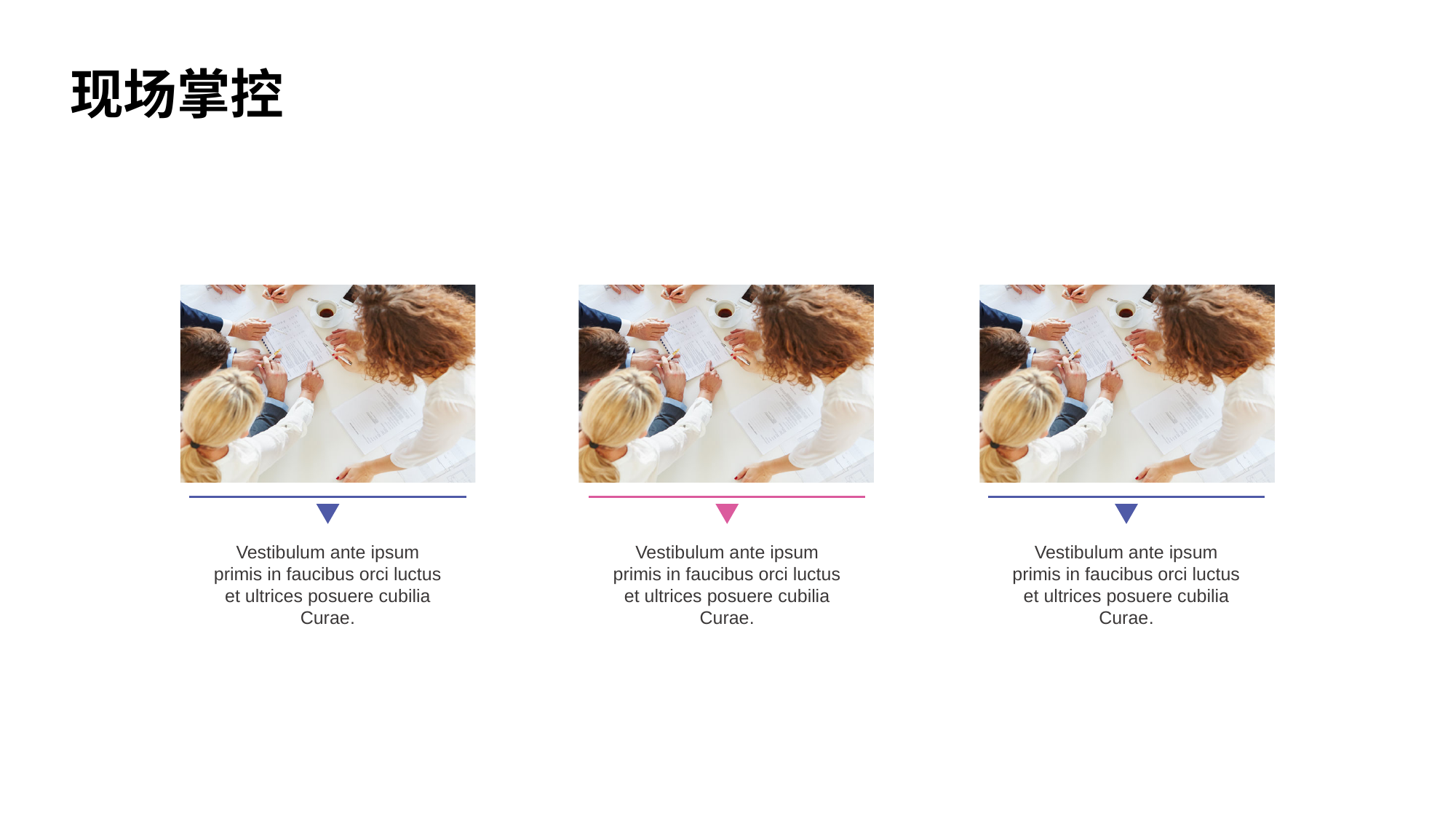

现场掌控

Vestibulum ante ipsum primis in faucibus orci luctus et ultrices posuere cubilia Curae.
Vestibulum ante ipsum primis in faucibus orci luctus et ultrices posuere cubilia Curae.
Vestibulum ante ipsum primis in faucibus orci luctus et ultrices posuere cubilia Curae.